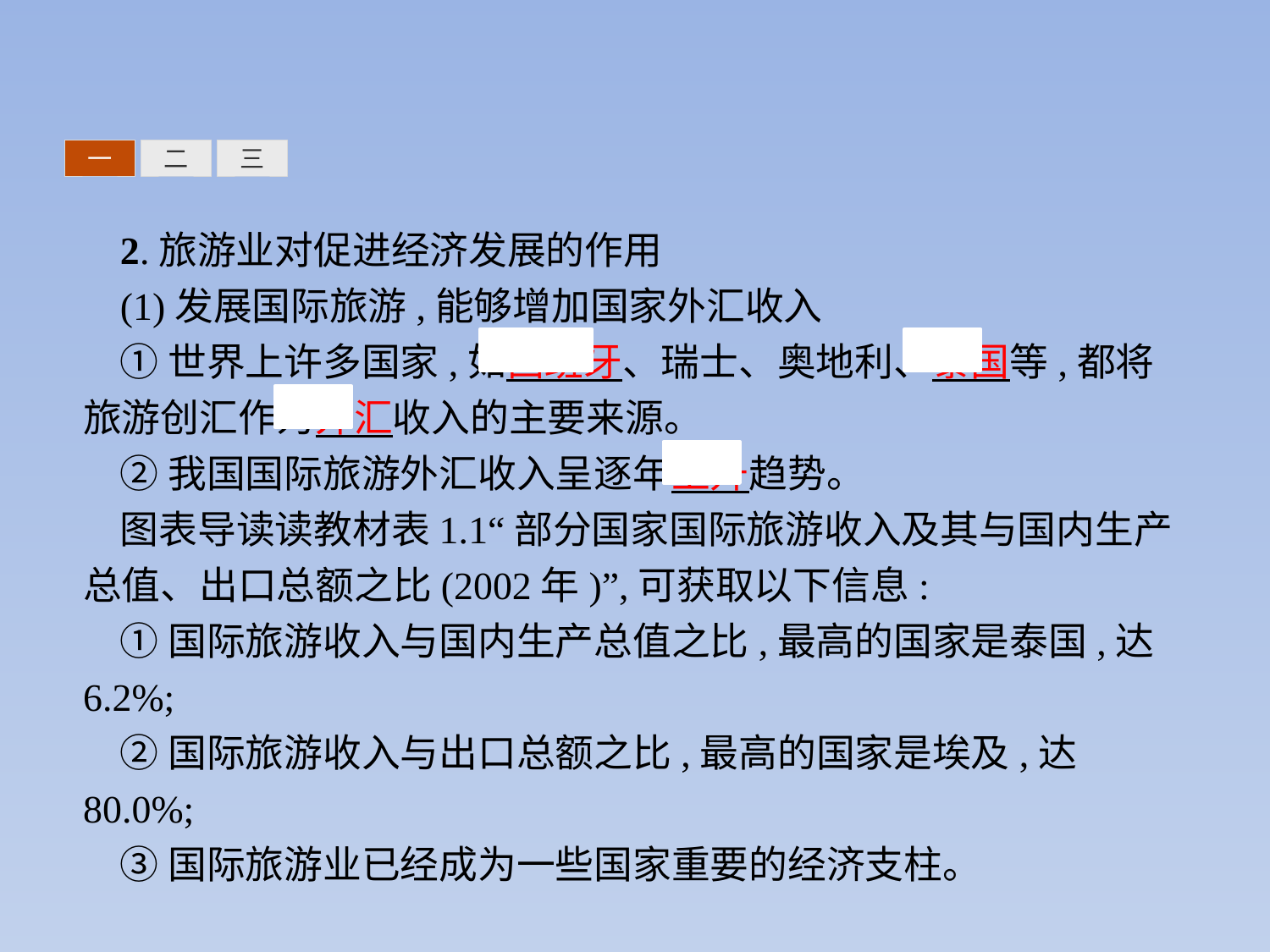

三
一
二
2.旅游业对促进经济发展的作用
(1)发展国际旅游,能够增加国家外汇收入
①世界上许多国家,如西班牙、瑞士、奥地利、泰国等,都将旅游创汇作为外汇收入的主要来源。
②我国国际旅游外汇收入呈逐年上升趋势。
图表导读读教材表1.1“部分国家国际旅游收入及其与国内生产总值、出口总额之比(2002年)”,可获取以下信息:
①国际旅游收入与国内生产总值之比,最高的国家是泰国,达6.2%;
②国际旅游收入与出口总额之比,最高的国家是埃及,达80.0%;
③国际旅游业已经成为一些国家重要的经济支柱。